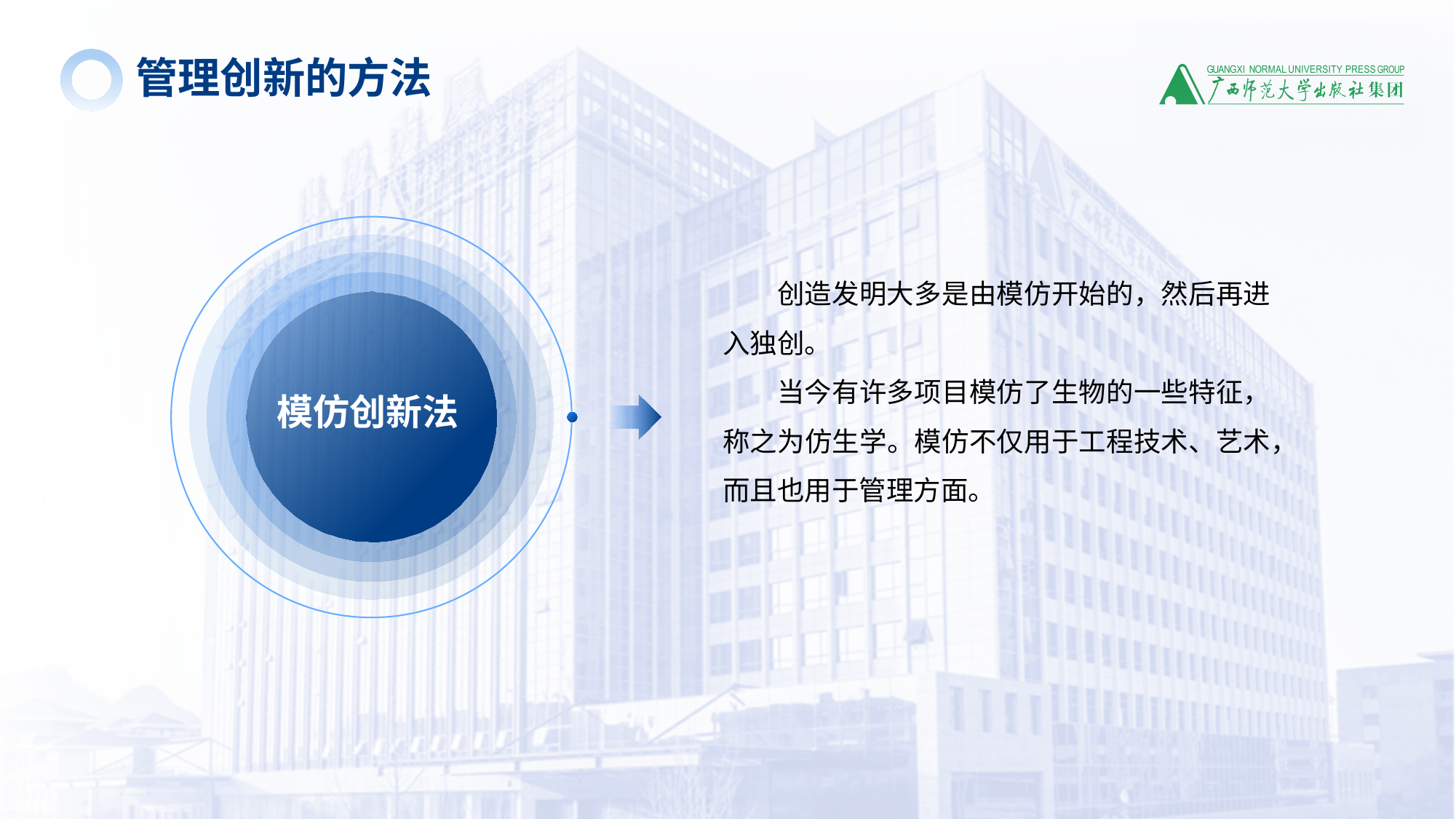

管理创新的方法

创造发明大多是由模仿开始的，然后再进入独创。
当今有许多项目模仿了生物的一些特征，称之为仿生学。模仿不仅用于工程技术、艺术，而且也用于管理方面。

模仿创新法